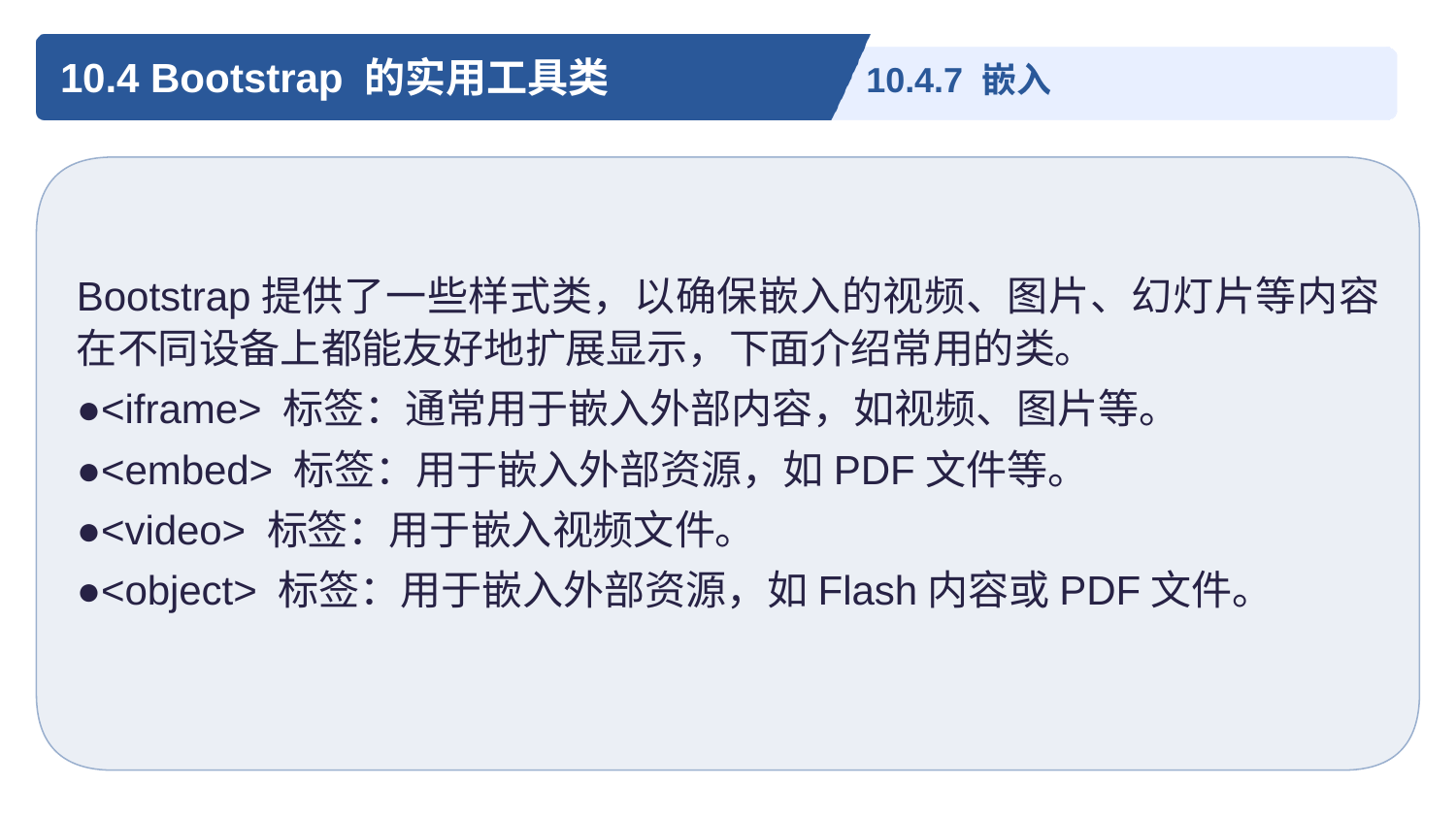

10.4 Bootstrap 的实用工具类
10.4.7 嵌入

Bootstrap提供了一些样式类，以确保嵌入的视频、图片、幻灯片等内容在不同设备上都能友好地扩展显示，下面介绍常用的类。
●<iframe> 标签：通常用于嵌入外部内容，如视频、图片等。
●<embed> 标签：用于嵌入外部资源，如PDF文件等。
●<video> 标签：用于嵌入视频文件。
●<object> 标签：用于嵌入外部资源，如Flash内容或PDF文件。